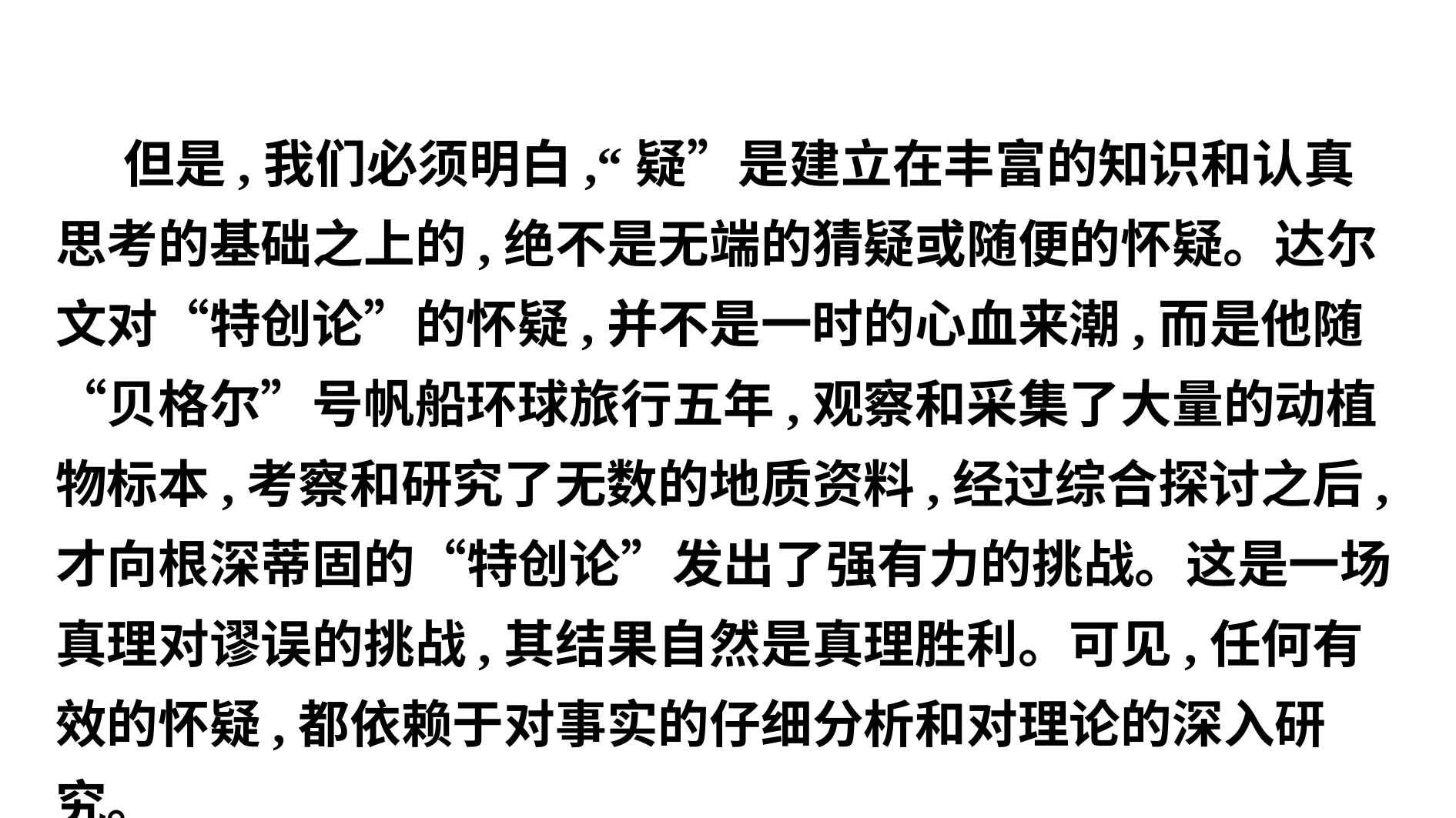

但是,我们必须明白,“疑”是建立在丰富的知识和认真思考的基础之上的,绝不是无端的猜疑或随便的怀疑。达尔文对“特创论”的怀疑,并不是一时的心血来潮,而是他随“贝格尔”号帆船环球旅行五年,观察和采集了大量的动植物标本,考察和研究了无数的地质资料,经过综合探讨之后,才向根深蒂固的“特创论”发出了强有力的挑战。这是一场真理对谬误的挑战,其结果自然是真理胜利。可见,任何有效的怀疑,都依赖于对事实的仔细分析和对理论的深入研究。